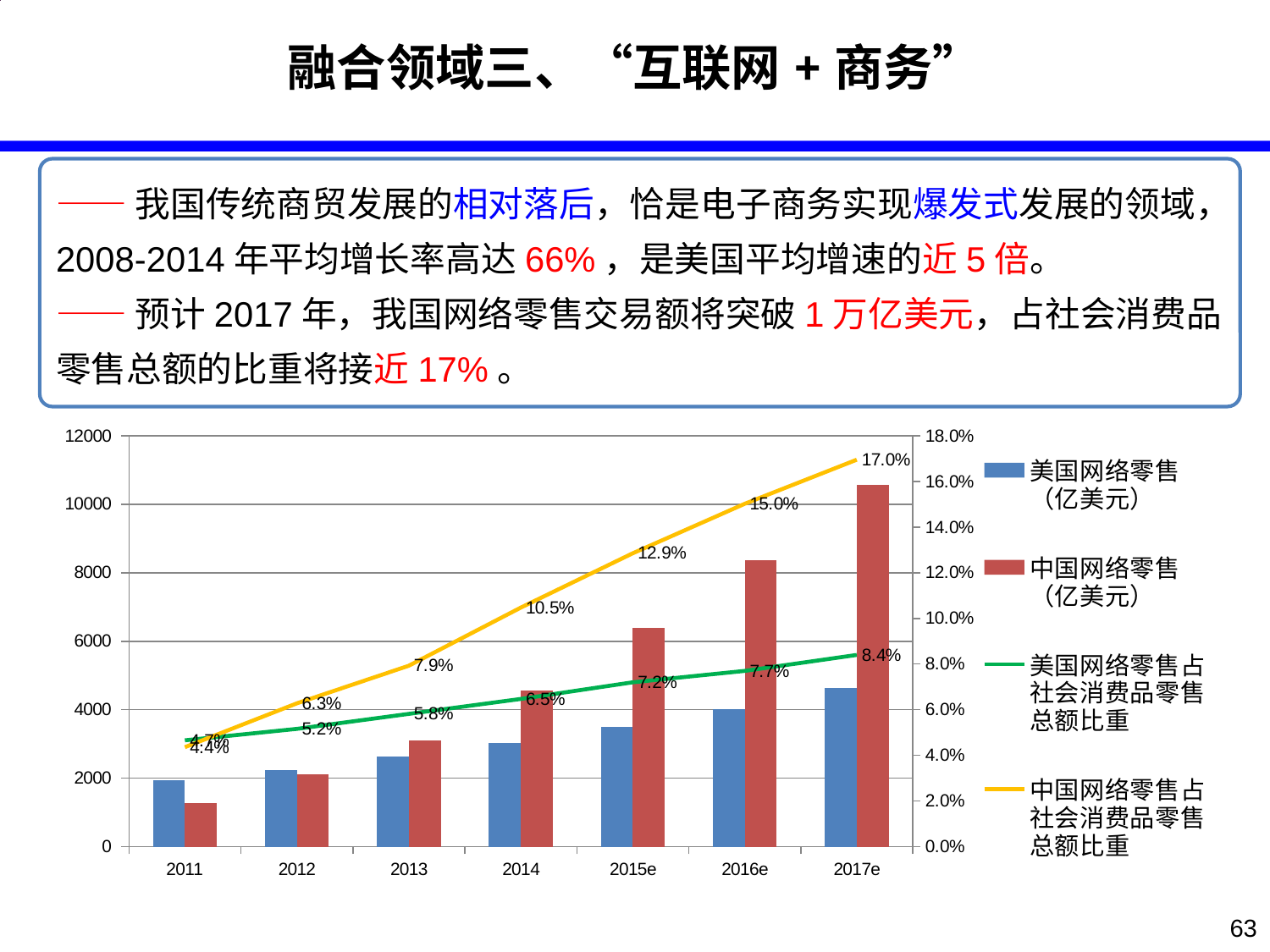

### Chart

| Category | 美国网络零售（亿美元） | 中国网络零售（亿美元） | 美国网络零售占社会消费品零售总额比重 | 中国网络零售占社会消费品零售总额比重 |
|---|---|---|---|---|
| 2011 | 1937.22 | 1273.0 | 0.04659945592834382 | 0.043600810358495556 |
| 2012 | 2244.56 | 2118.0 | 0.05159860598983013 | 0.06278916060806344 |
| 2013 | 2633.6099999999997 | 3110.0 | 0.05817584430421847 | 0.07926919779201791 |
| 2014 | 3039.3900000000012 | 4560.0 | 0.06471081553907813 | 0.1047430261373836 |
| 2015e | 3495.2984999999862 | 6390.8333333333285 | 0.07200000000000013 | 0.12854132327835738 |
| 2016e | 4019.593275 | 8365.333333333323 | 0.0770000000000002 | 0.1502278677138787 |
| 2017e | 4622.532266250022 | 10573.16666666666 | 0.08400000000000023 | 0.16953302354495792 |
融合领域三、“互联网+商务”
——我国传统商贸发展的相对落后，恰是电子商务实现爆发式发展的领域，2008-2014年平均增长率高达66%，是美国平均增速的近5倍。
——预计2017年，我国网络零售交易额将突破1万亿美元，占社会消费品零售总额的比重将接近17%。

### Chart

| Category | 美国网络零售（亿美元） | 中国网络零售（亿美元） | 美国网络零售占社会消费品零售总额比重 | 中国网络零售占社会消费品零售总额比重 |
|---|---|---|---|---|
| 2011 | 1937.22 | 1273.0 | 0.04659945592834382 | 0.04360081035849555 |
| 2012 | 2244.56 | 2118.0 | 0.05159860598982999 | 0.06278916060806344 |
| 2013 | 2633.6099999999997 | 3110.0 | 0.05817584430421847 | 0.07926919779201791 |
| 2014 | 3039.3900000000012 | 4560.0 | 0.06471081553907795 | 0.1047430261373836 |
| 2015e | 3495.2984999999876 | 6390.8333333333285 | 0.072 | 0.12854132327835738 |
| 2016e | 4019.593275 | 8365.333333333323 | 0.077 | 0.1502278677138787 |
| 2017e | 4622.53226625002 | 10573.16666666666 | 0.08400000000000005 | 0.16953302354495783 |
63